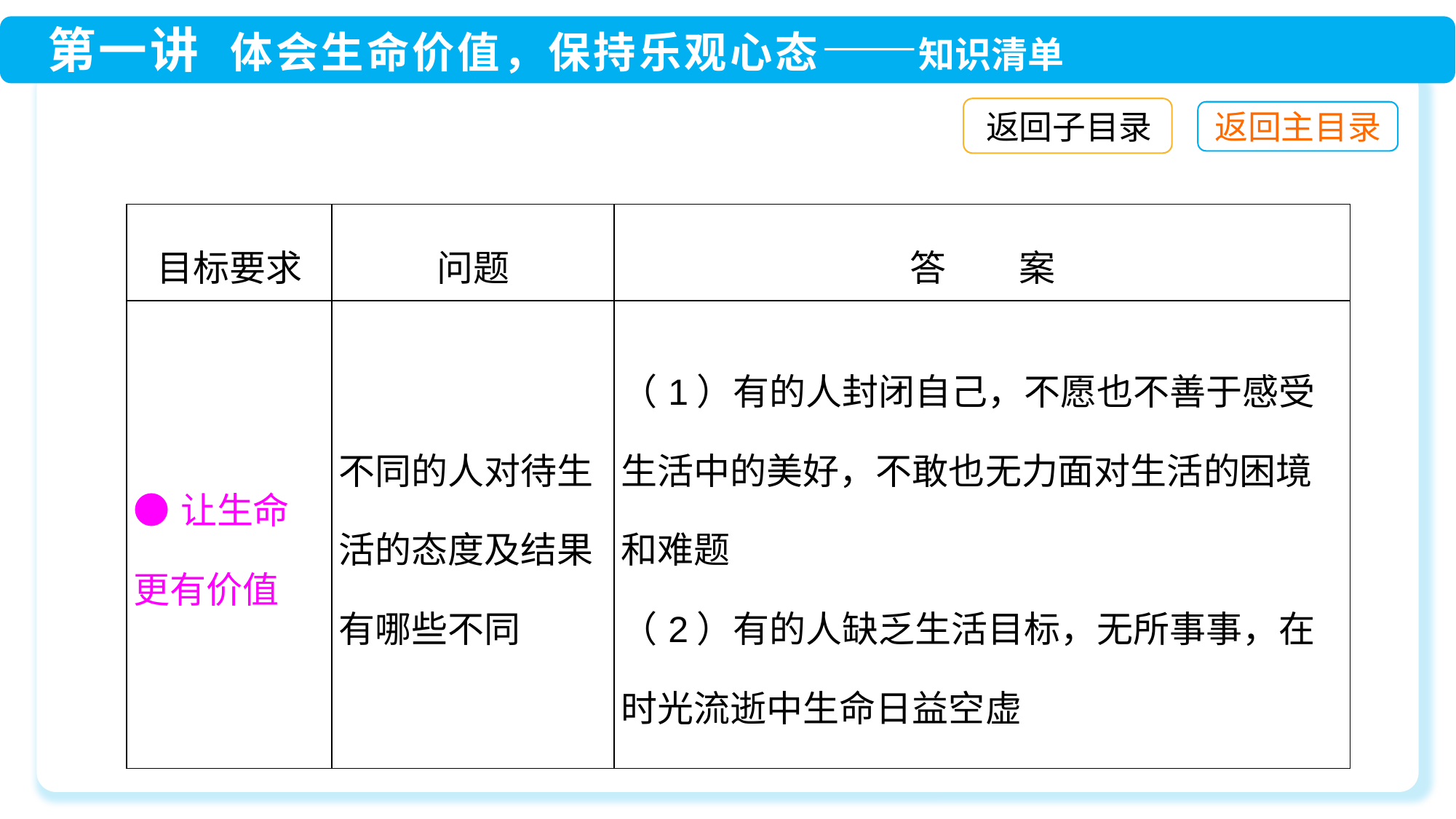

返回子目录
| 目标要求 | 问题 | 答　　案 |
| --- | --- | --- |
| ●让生命更有价值 | 不同的人对待生活的态度及结果有哪些不同 | （1）有的人封闭自己，不愿也不善于感受生活中的美好，不敢也无力面对生活的困境和难题 （2）有的人缺乏生活目标，无所事事，在时光流逝中生命日益空虚 |